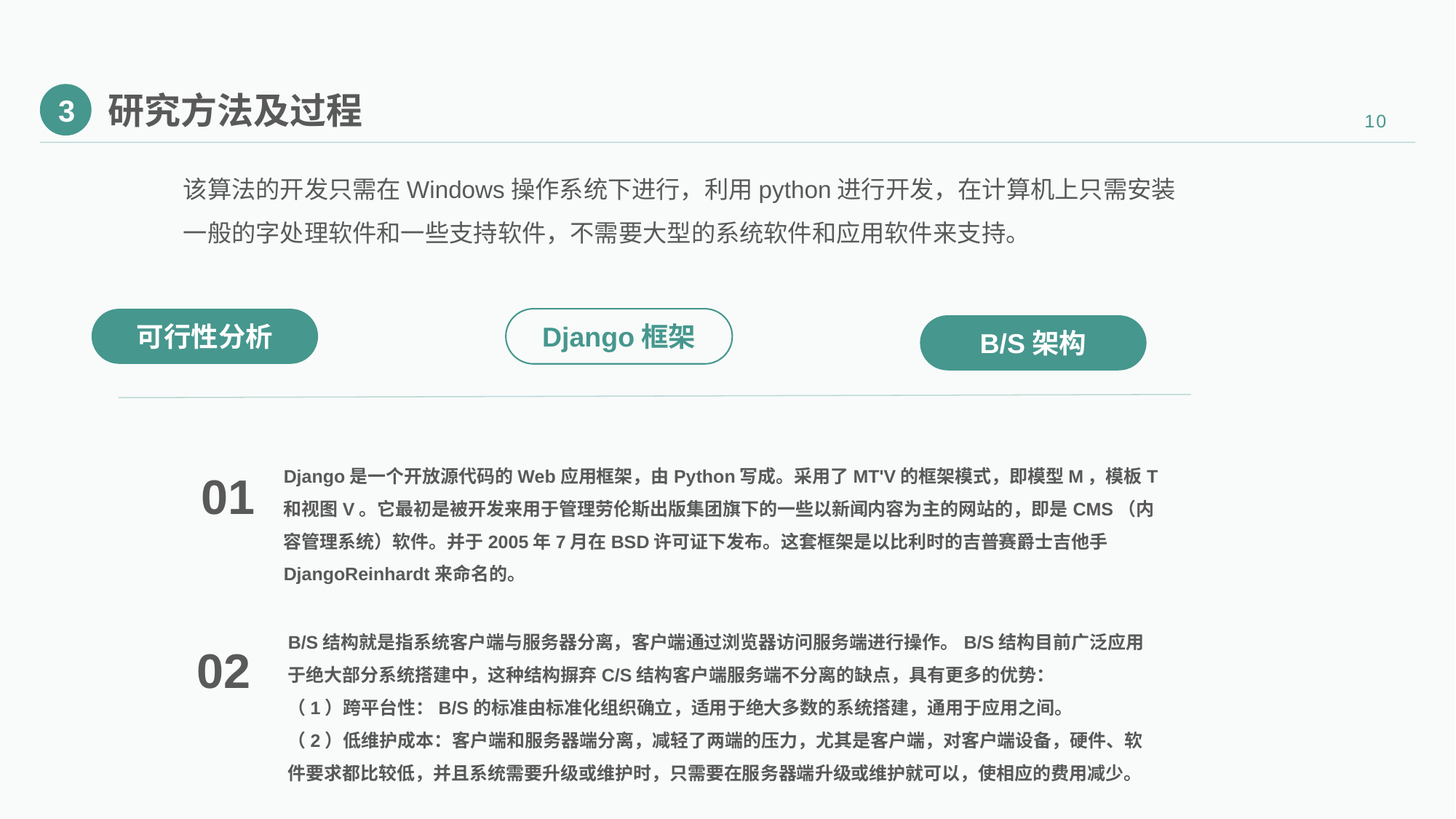

研究方法及过程
3
该算法的开发只需在Windows操作系统下进行，利用python进行开发，在计算机上只需安装一般的字处理软件和一些支持软件，不需要大型的系统软件和应用软件来支持。
可行性分析
Django框架
B/S架构
Django是一个开放源代码的Web应用框架，由Python写成。采用了MT'V的框架模式，即模型M，模板T和视图V。它最初是被开发来用于管理劳伦斯出版集团旗下的一些以新闻内容为主的网站的，即是CMS（内容管理系统）软件。并于2005年7月在BSD许可证下发布。这套框架是以比利时的吉普赛爵士吉他手DjangoReinhardt来命名的。
01
B/S结构就是指系统客户端与服务器分离，客户端通过浏览器访问服务端进行操作。B/S结构目前广泛应用于绝大部分系统搭建中，这种结构摒弃C/S结构客户端服务端不分离的缺点，具有更多的优势：
（1）跨平台性：B/S的标准由标准化组织确立，适用于绝大多数的系统搭建，通用于应用之间。
（2）低维护成本：客户端和服务器端分离，减轻了两端的压力，尤其是客户端，对客户端设备，硬件、软件要求都比较低，并且系统需要升级或维护时，只需要在服务器端升级或维护就可以，使相应的费用减少。
02